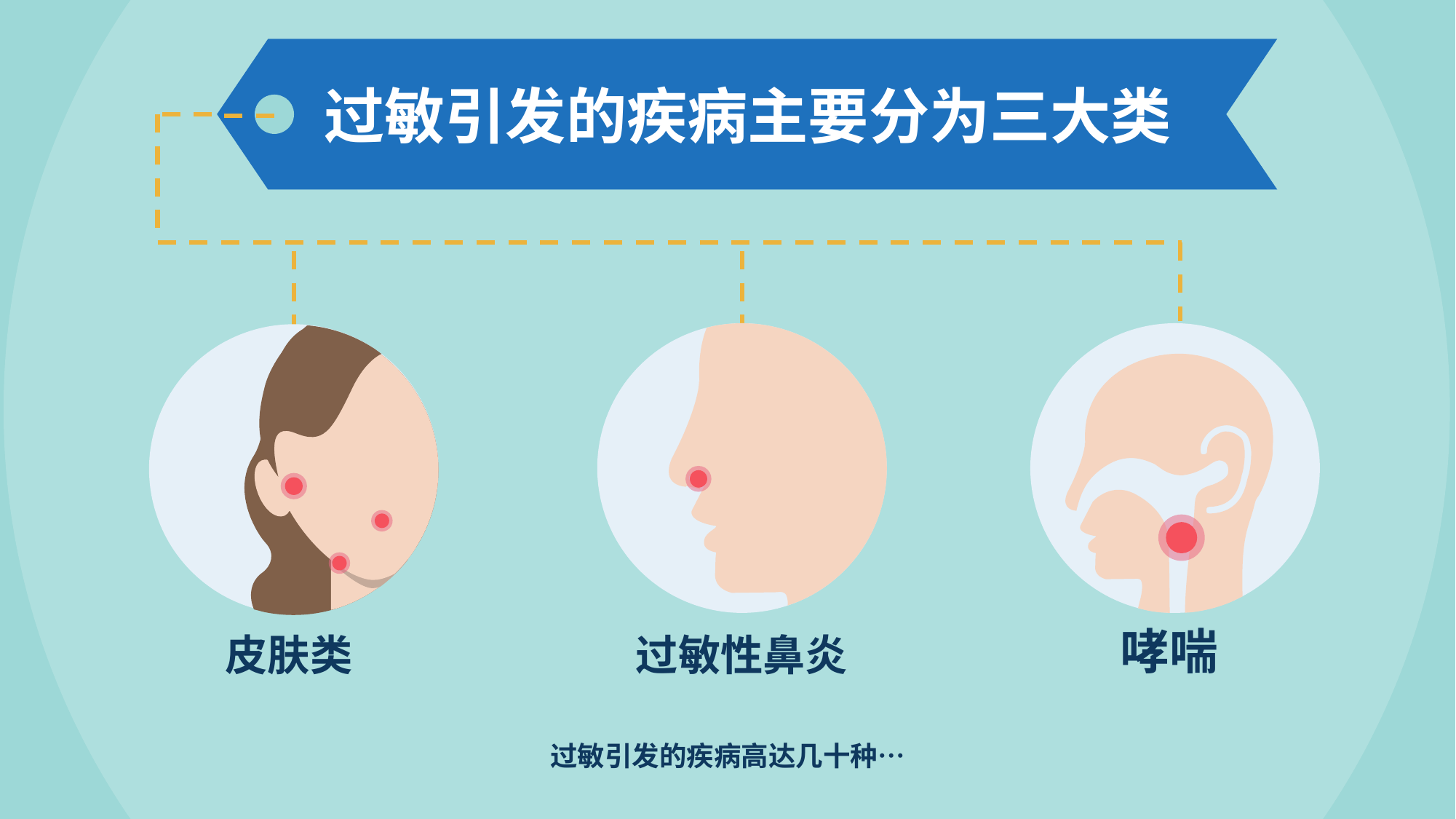

过敏引发的疾病主要分为三大类

哮喘
皮肤类
过敏性鼻炎
过敏引发的疾病高达几十种…